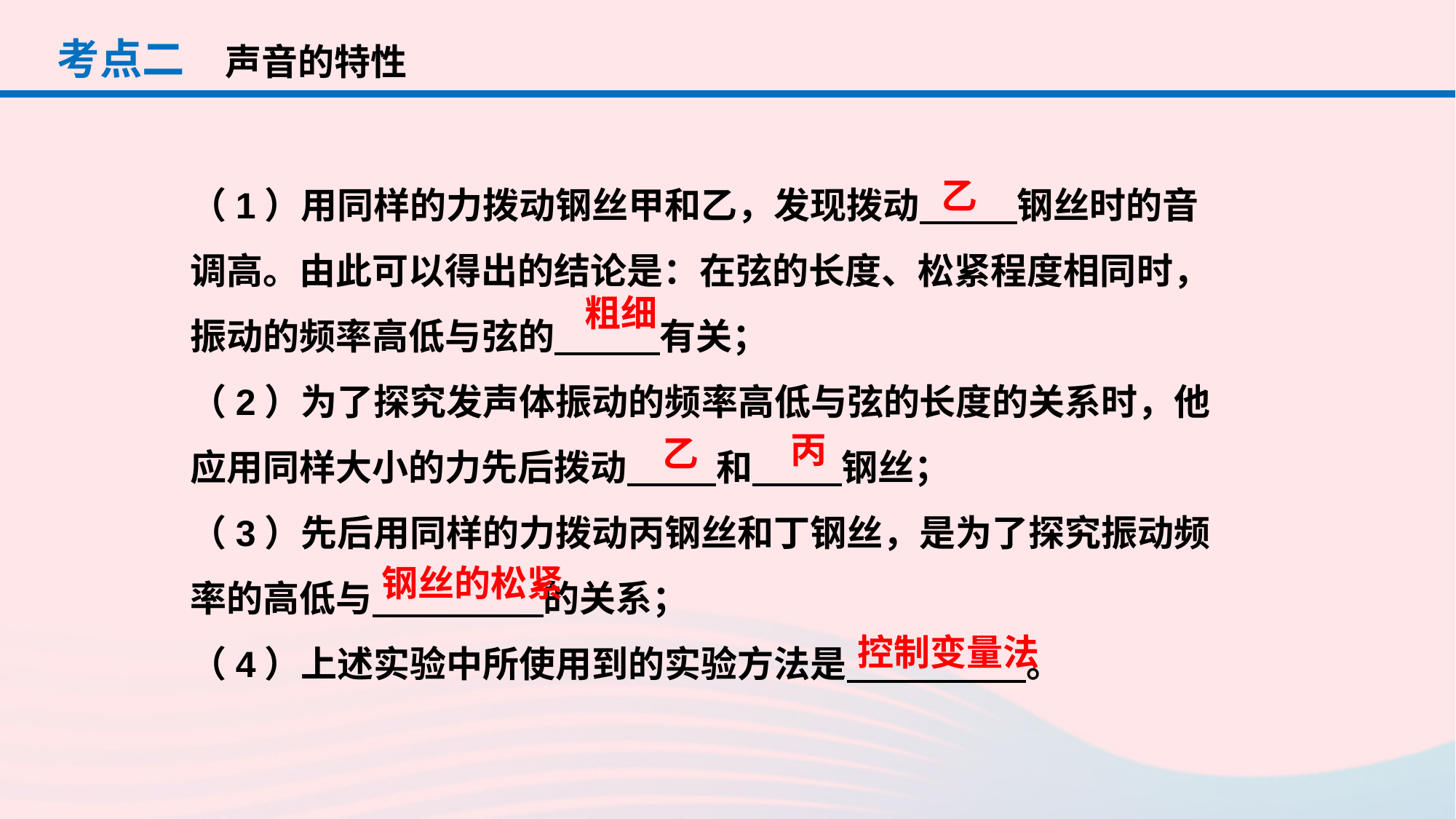

考点二
声音的特性
（1）用同样的力拨动钢丝甲和乙，发现拨动　   　钢丝时的音调高。由此可以得出的结论是：在弦的长度、松紧程度相同时，振动的频率高低与弦的　    　有关；
（2）为了探究发声体振动的频率高低与弦的长度的关系时，他应用同样大小的力先后拨动　  　和　  　钢丝；
（3）先后用同样的力拨动丙钢丝和丁钢丝，是为了探究振动频率的高低与　            　的关系；
（4）上述实验中所使用到的实验方法是　             　。
乙
粗细
丙
乙
钢丝的松紧
控制变量法